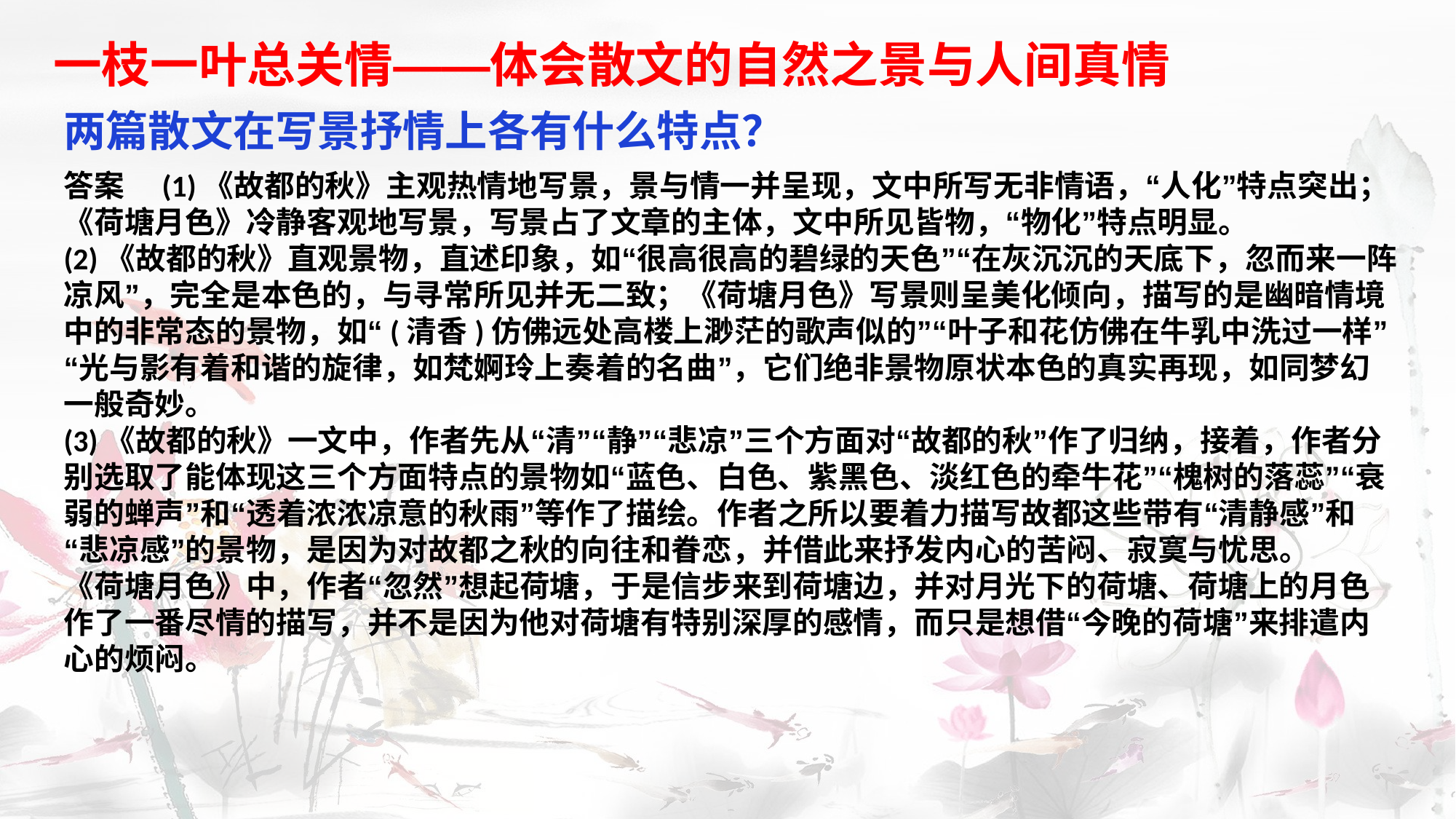

一枝一叶总关情——体会散文的自然之景与人间真情
两篇散文在写景抒情上各有什么特点？
答案　(1)《故都的秋》主观热情地写景，景与情一并呈现，文中所写无非情语，“人化”特点突出；《荷塘月色》冷静客观地写景，写景占了文章的主体，文中所见皆物，“物化”特点明显。
(2)《故都的秋》直观景物，直述印象，如“很高很高的碧绿的天色”“在灰沉沉的天底下，忽而来一阵凉风”，完全是本色的，与寻常所见并无二致；《荷塘月色》写景则呈美化倾向，描写的是幽暗情境中的非常态的景物，如“(清香)仿佛远处高楼上渺茫的歌声似的”“叶子和花仿佛在牛乳中洗过一样”“光与影有着和谐的旋律，如梵婀玲上奏着的名曲”，它们绝非景物原状本色的真实再现，如同梦幻一般奇妙。
(3)《故都的秋》一文中，作者先从“清”“静”“悲凉”三个方面对“故都的秋”作了归纳，接着，作者分别选取了能体现这三个方面特点的景物如“蓝色、白色、紫黑色、淡红色的牵牛花”“槐树的落蕊”“衰弱的蝉声”和“透着浓浓凉意的秋雨”等作了描绘。作者之所以要着力描写故都这些带有“清静感”和“悲凉感”的景物，是因为对故都之秋的向往和眷恋，并借此来抒发内心的苦闷、寂寞与忧思。
《荷塘月色》中，作者“忽然”想起荷塘，于是信步来到荷塘边，并对月光下的荷塘、荷塘上的月色作了一番尽情的描写，并不是因为他对荷塘有特别深厚的感情，而只是想借“今晚的荷塘”来排遣内心的烦闷。